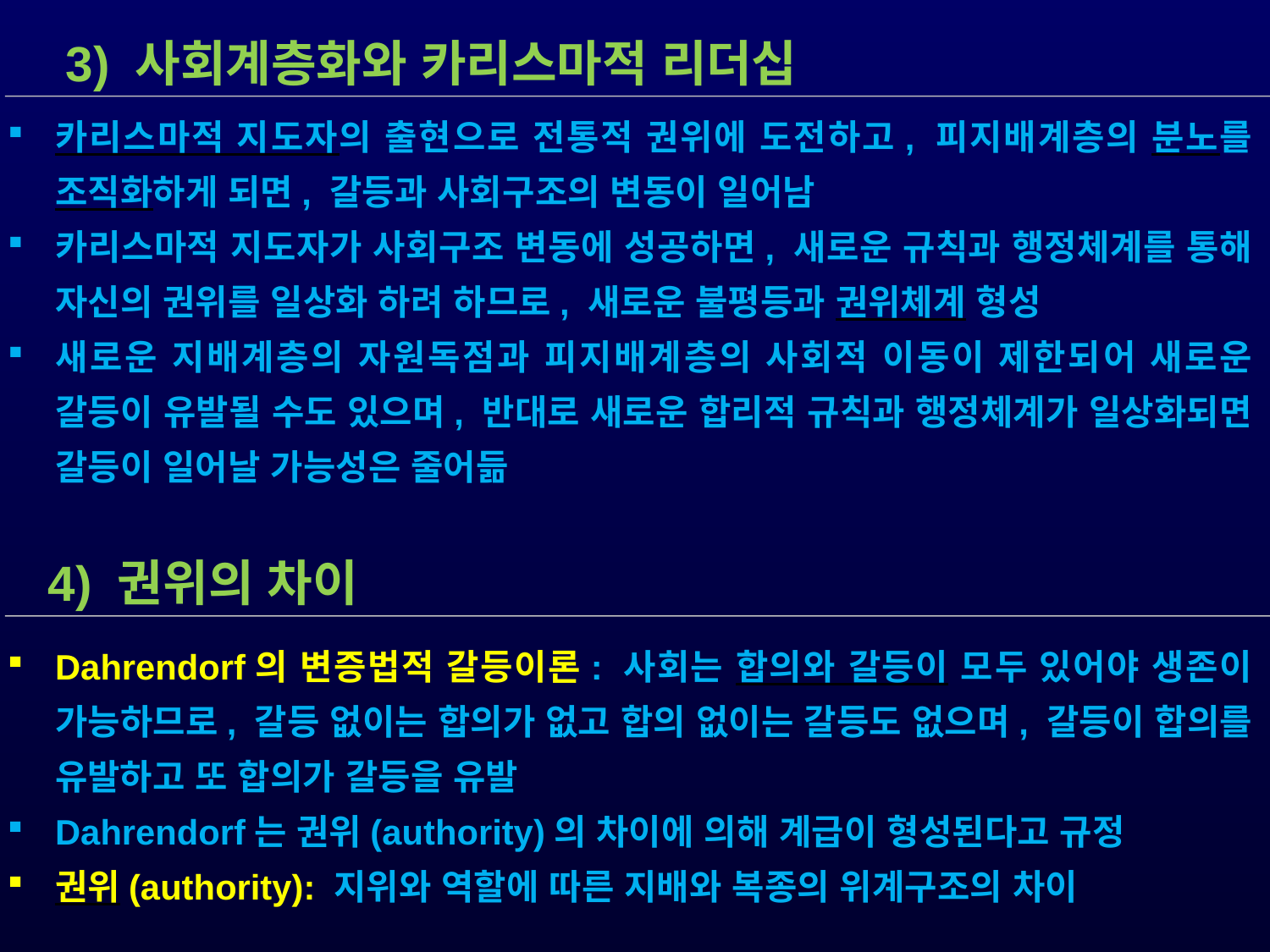

3) 사회계층화와 카리스마적 리더십
카리스마적 지도자의 출현으로 전통적 권위에 도전하고, 피지배계층의 분노를 조직화하게 되면, 갈등과 사회구조의 변동이 일어남
카리스마적 지도자가 사회구조 변동에 성공하면, 새로운 규칙과 행정체계를 통해 자신의 권위를 일상화 하려 하므로, 새로운 불평등과 권위체계 형성
새로운 지배계층의 자원독점과 피지배계층의 사회적 이동이 제한되어 새로운 갈등이 유발될 수도 있으며, 반대로 새로운 합리적 규칙과 행정체계가 일상화되면 갈등이 일어날 가능성은 줄어듦

  4) 권위의 차이

Dahrendorf의 변증법적 갈등이론: 사회는 합의와 갈등이 모두 있어야 생존이 가능하므로, 갈등 없이는 합의가 없고 합의 없이는 갈등도 없으며, 갈등이 합의를 유발하고 또 합의가 갈등을 유발
Dahrendorf는 권위(authority)의 차이에 의해 계급이 형성된다고 규정
권위(authority): 지위와 역할에 따른 지배와 복종의 위계구조의 차이